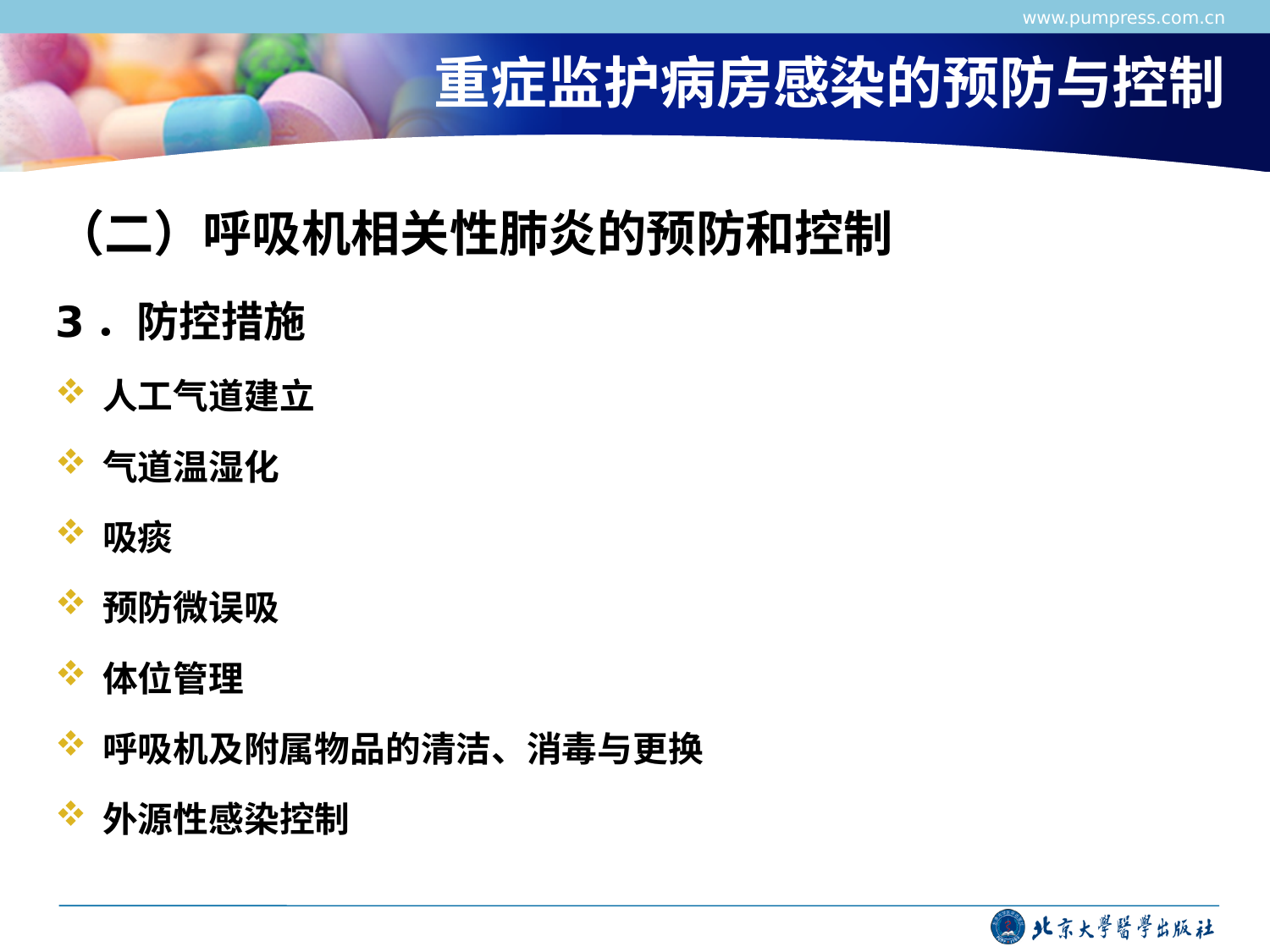

www.pumpress.com.cn
# 重症监护病房感染的预防与控制
（二）呼吸机相关性肺炎的预防和控制
3．防控措施
人工气道建立
气道温湿化
吸痰
预防微误吸
体位管理
呼吸机及附属物品的清洁、消毒与更换
外源性感染控制